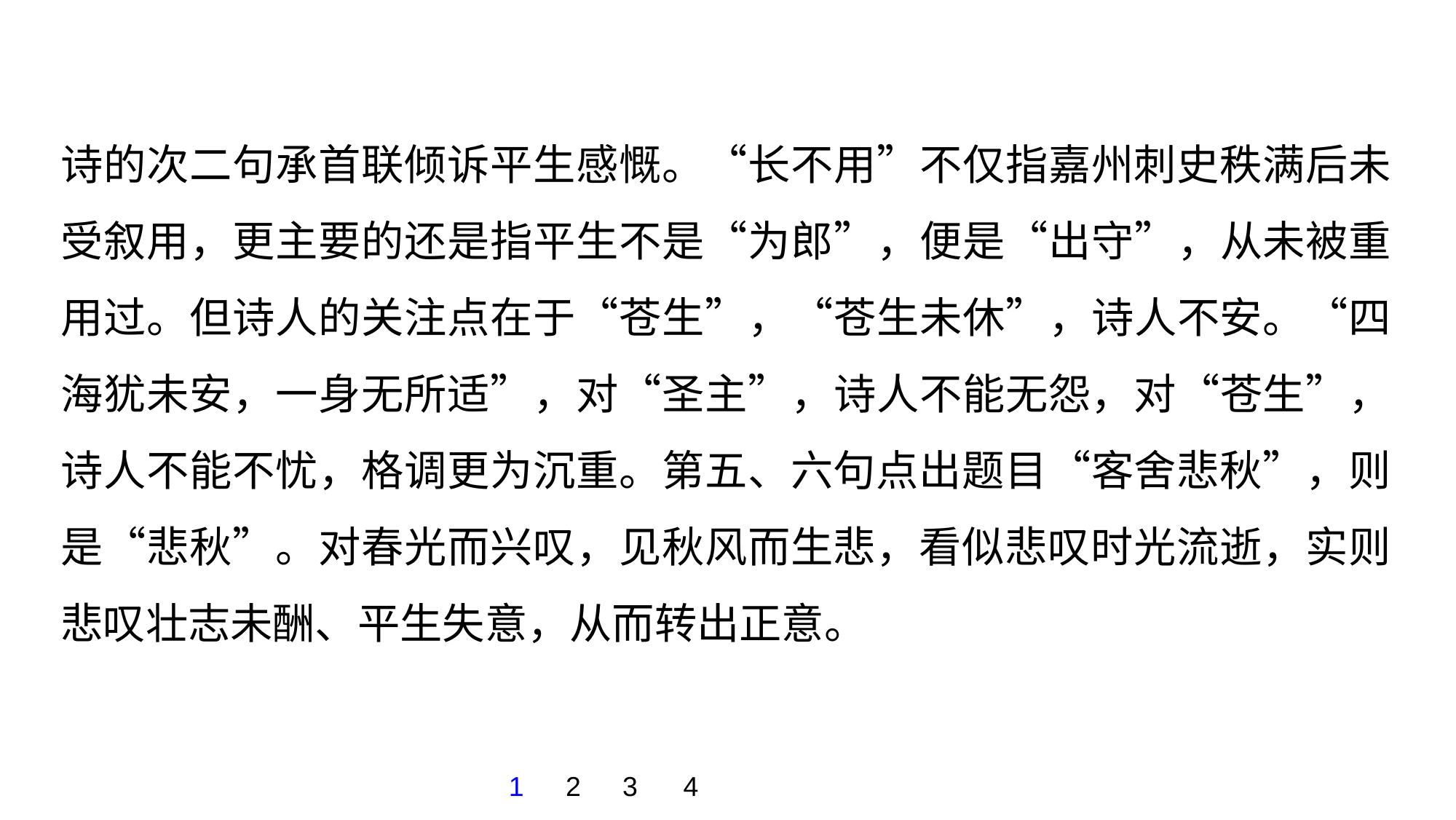

诗的次二句承首联倾诉平生感慨。“长不用”不仅指嘉州刺史秩满后未受叙用，更主要的还是指平生不是“为郎”，便是“出守”，从未被重用过。但诗人的关注点在于“苍生”，“苍生未休”，诗人不安。“四海犹未安，一身无所适”，对“圣主”，诗人不能无怨，对“苍生”，诗人不能不忧，格调更为沉重。第五、六句点出题目“客舍悲秋”，则是“悲秋”。对春光而兴叹，见秋风而生悲，看似悲叹时光流逝，实则悲叹壮志未酬、平生失意，从而转出正意。
1
2
3
4